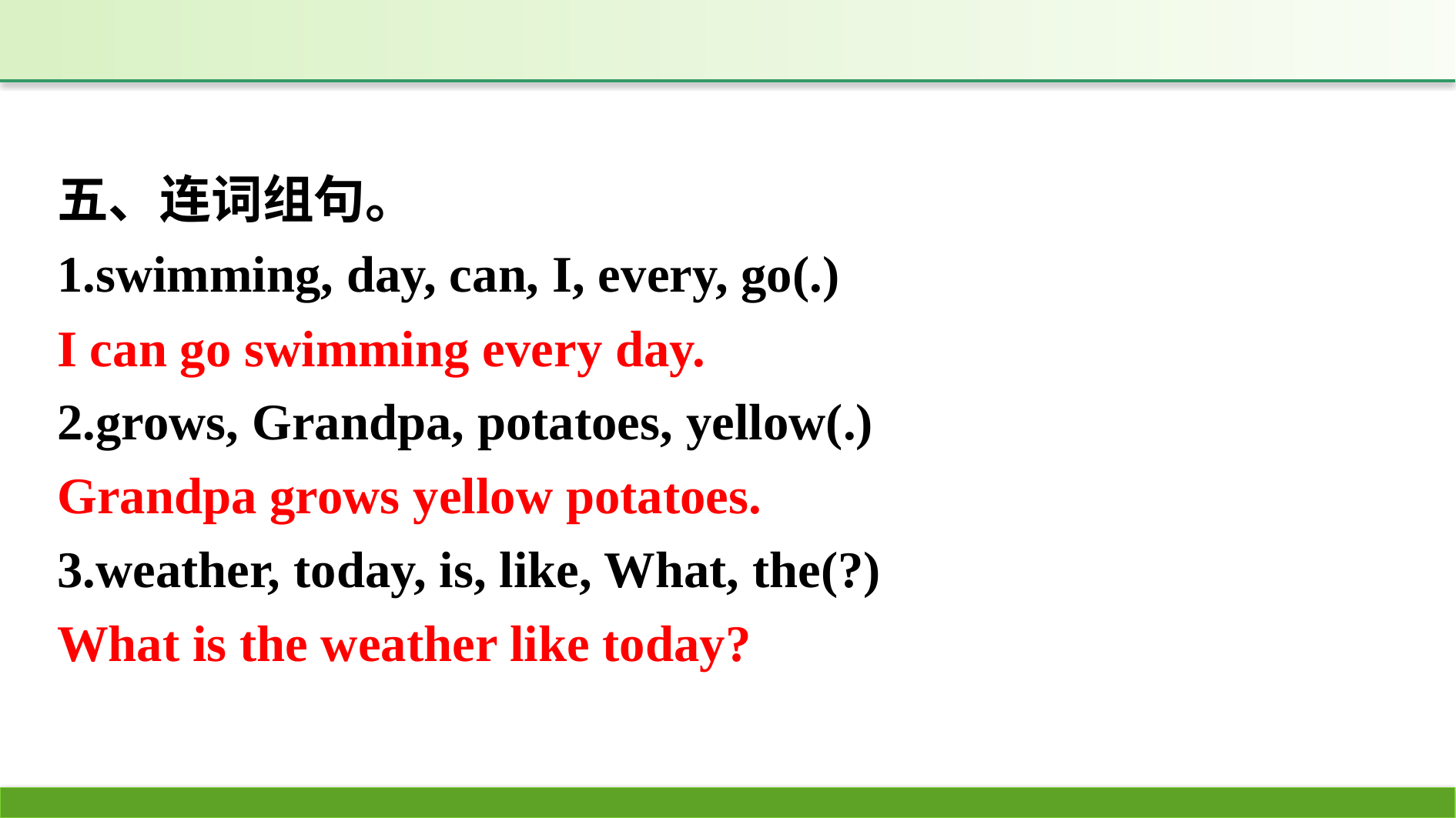

五、连词组句。
1.swimming, day, can, I, every, go(.)

2.grows, Grandpa, potatoes, yellow(.)

3.weather, today, is, like, What, the(?)
I can go swimming every day.

Grandpa grows yellow potatoes.

What is the weather like today?